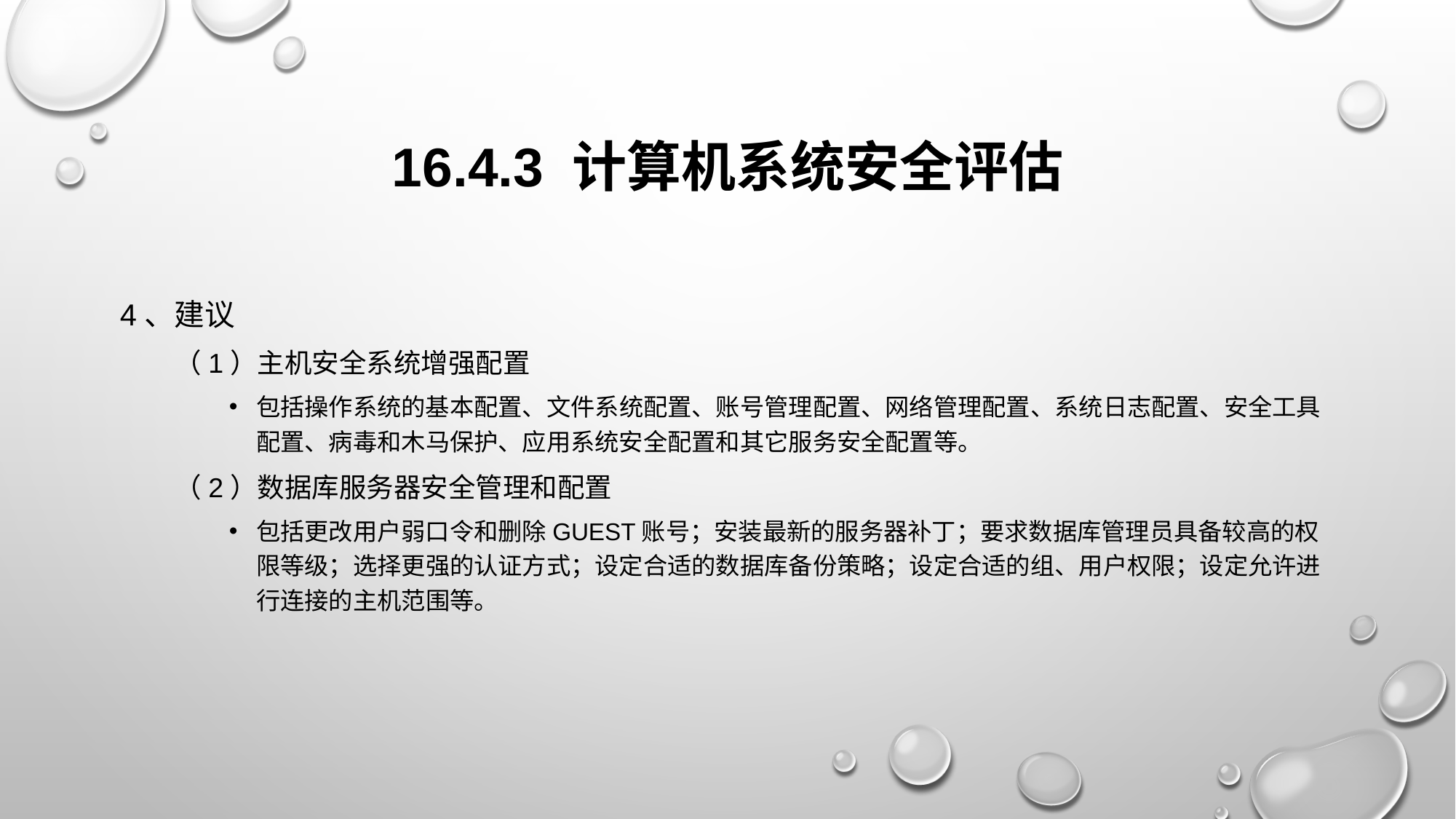

# 16.4.3 计算机系统安全评估
4、建议
（1）主机安全系统增强配置
包括操作系统的基本配置、文件系统配置、账号管理配置、网络管理配置、系统日志配置、安全工具配置、病毒和木马保护、应用系统安全配置和其它服务安全配置等。
（2）数据库服务器安全管理和配置
包括更改用户弱口令和删除Guest账号；安装最新的服务器补丁；要求数据库管理员具备较高的权限等级；选择更强的认证方式；设定合适的数据库备份策略；设定合适的组、用户权限；设定允许进行连接的主机范围等。